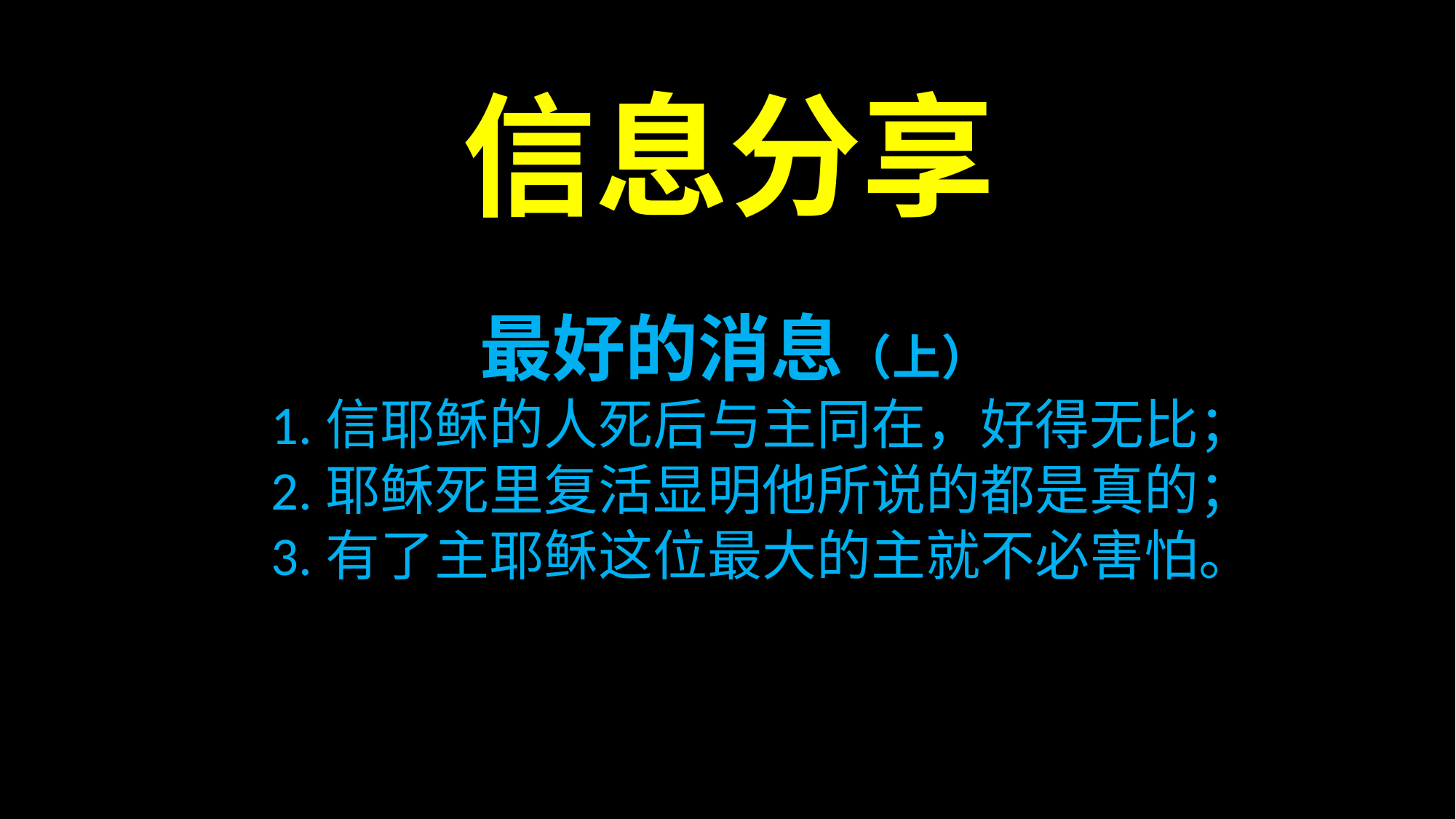

信息分享
最好的消息（上）
1.信耶稣的人死后与主同在，好得无比；
2.耶稣死里复活显明他所说的都是真的；
3.有了主耶稣这位最大的主就不必害怕。